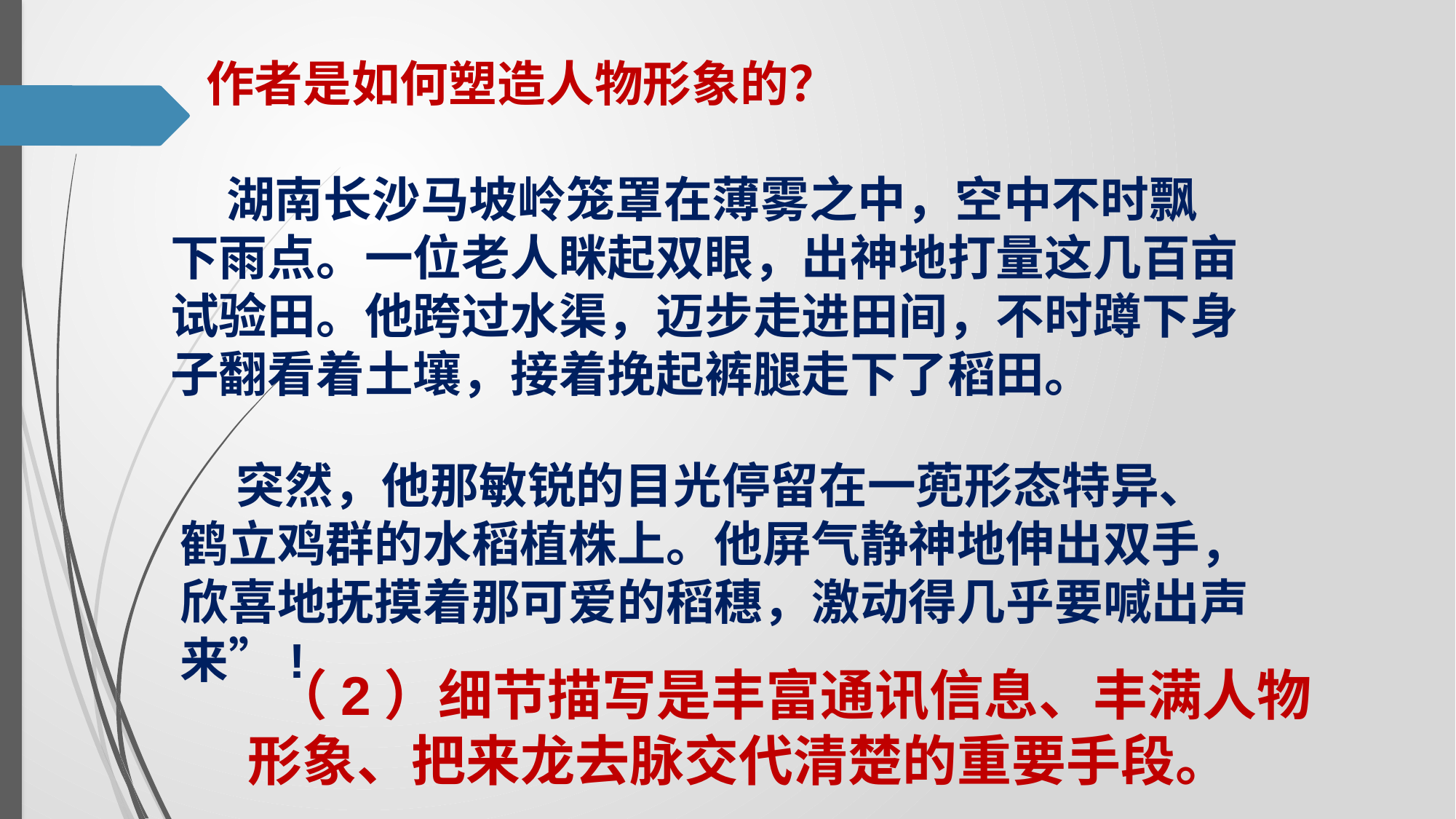

作者是如何塑造人物形象的？
    湖南长沙马坡岭笼罩在薄雾之中，空中不时飘下雨点。一位老人眯起双眼，出神地打量这几百亩试验田。他跨过水渠，迈步走进田间，不时蹲下身子翻看着土壤，接着挽起裤腿走下了稻田。
    突然，他那敏锐的目光停留在一蔸形态特异、鹤立鸡群的水稻植株上。他屏气静神地伸出双手，欣喜地抚摸着那可爱的稻穗，激动得几乎要喊出声来”!
 （2）细节描写是丰富通讯信息、丰满人物形象、把来龙去脉交代清楚的重要手段。